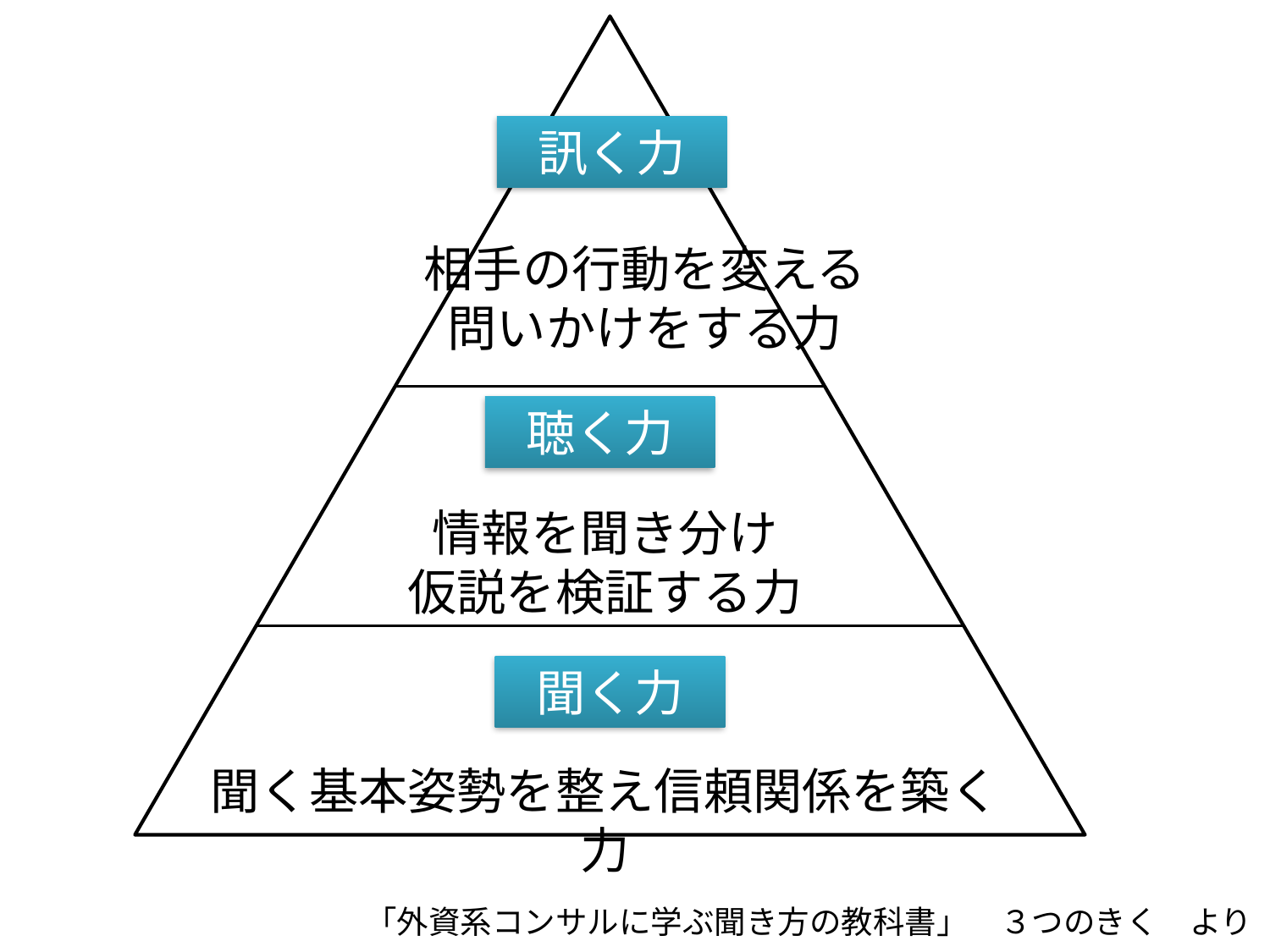

訊く力
相手の行動を変える
問いかけをする力
聴く力
情報を聞き分け
仮説を検証する力
聞く力
聞く基本姿勢を整え信頼関係を築く力
「外資系コンサルに学ぶ聞き方の教科書」　３つのきく　より